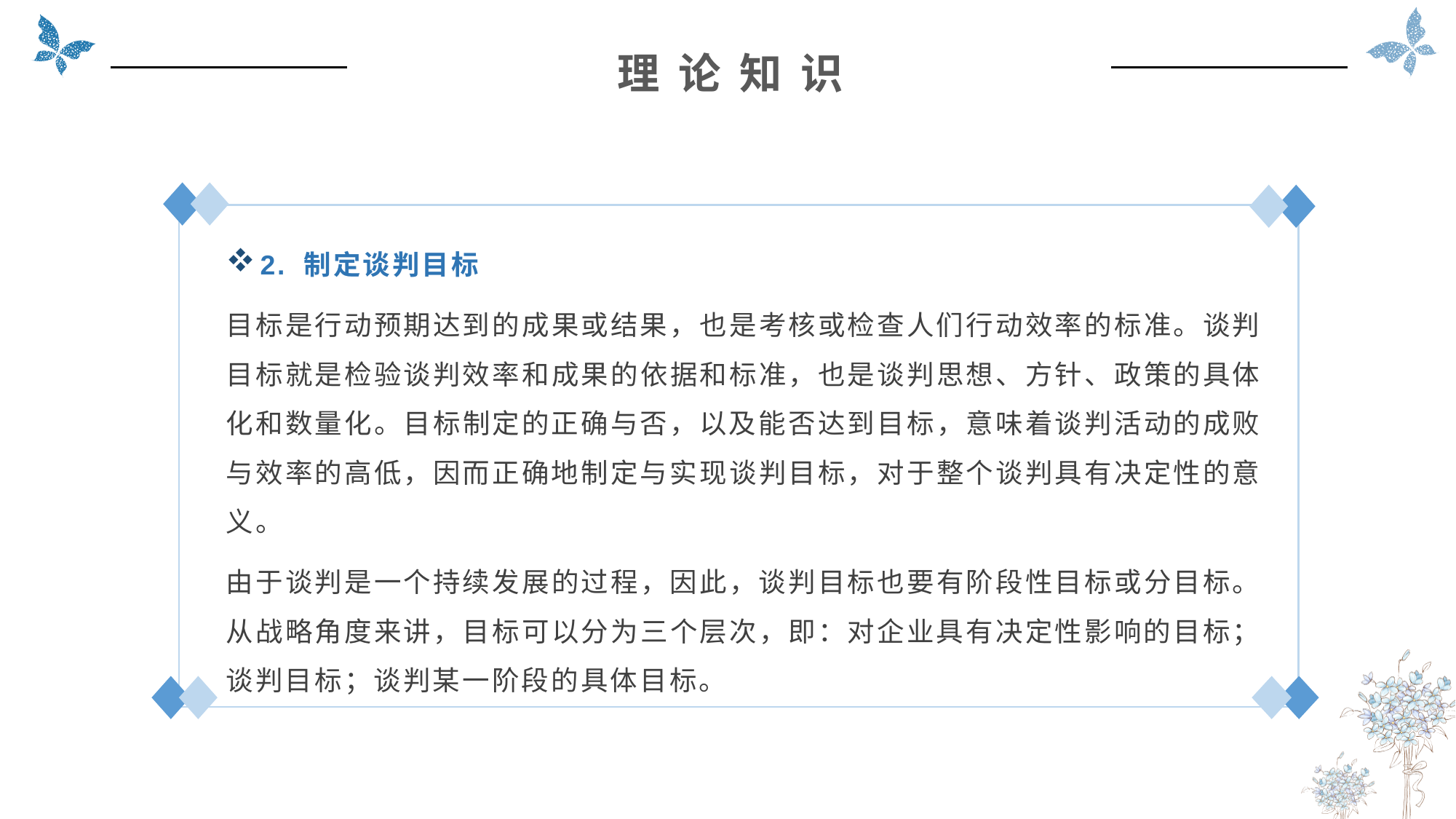

理 论 知 识

2. 制定谈判目标
目标是行动预期达到的成果或结果，也是考核或检查人们行动效率的标准。谈判目标就是检验谈判效率和成果的依据和标准，也是谈判思想、方针、政策的具体化和数量化。目标制定的正确与否，以及能否达到目标，意味着谈判活动的成败与效率的高低，因而正确地制定与实现谈判目标，对于整个谈判具有决定性的意义。
由于谈判是一个持续发展的过程，因此，谈判目标也要有阶段性目标或分目标。从战略角度来讲，目标可以分为三个层次，即：对企业具有决定性影响的目标；谈判目标；谈判某一阶段的具体目标。